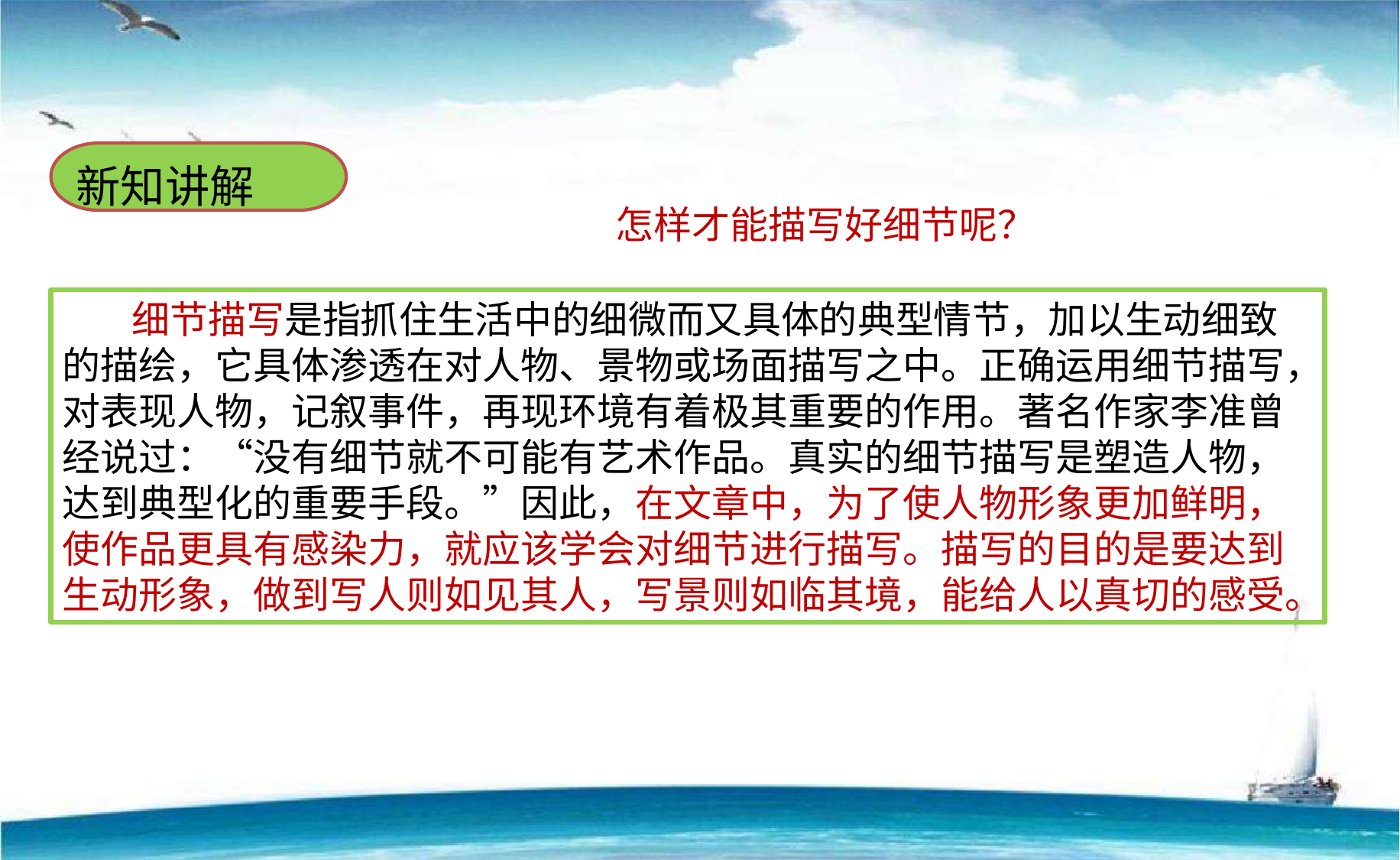

新知讲解

 怎样才能描写好细节呢？
       细节描写是指抓住生活中的细微而又具体的典型情节，加以生动细致的描绘，它具体渗透在对人物、景物或场面描写之中。正确运用细节描写，对表现人物，记叙事件，再现环境有着极其重要的作用。著名作家李准曾经说过：“没有细节就不可能有艺术作品。真实的细节描写是塑造人物，达到典型化的重要手段。”因此，在文章中，为了使人物形象更加鲜明，使作品更具有感染力，就应该学会对细节进行描写。描写的目的是要达到生动形象，做到写人则如见其人，写景则如临其境，能给人以真切的感受。